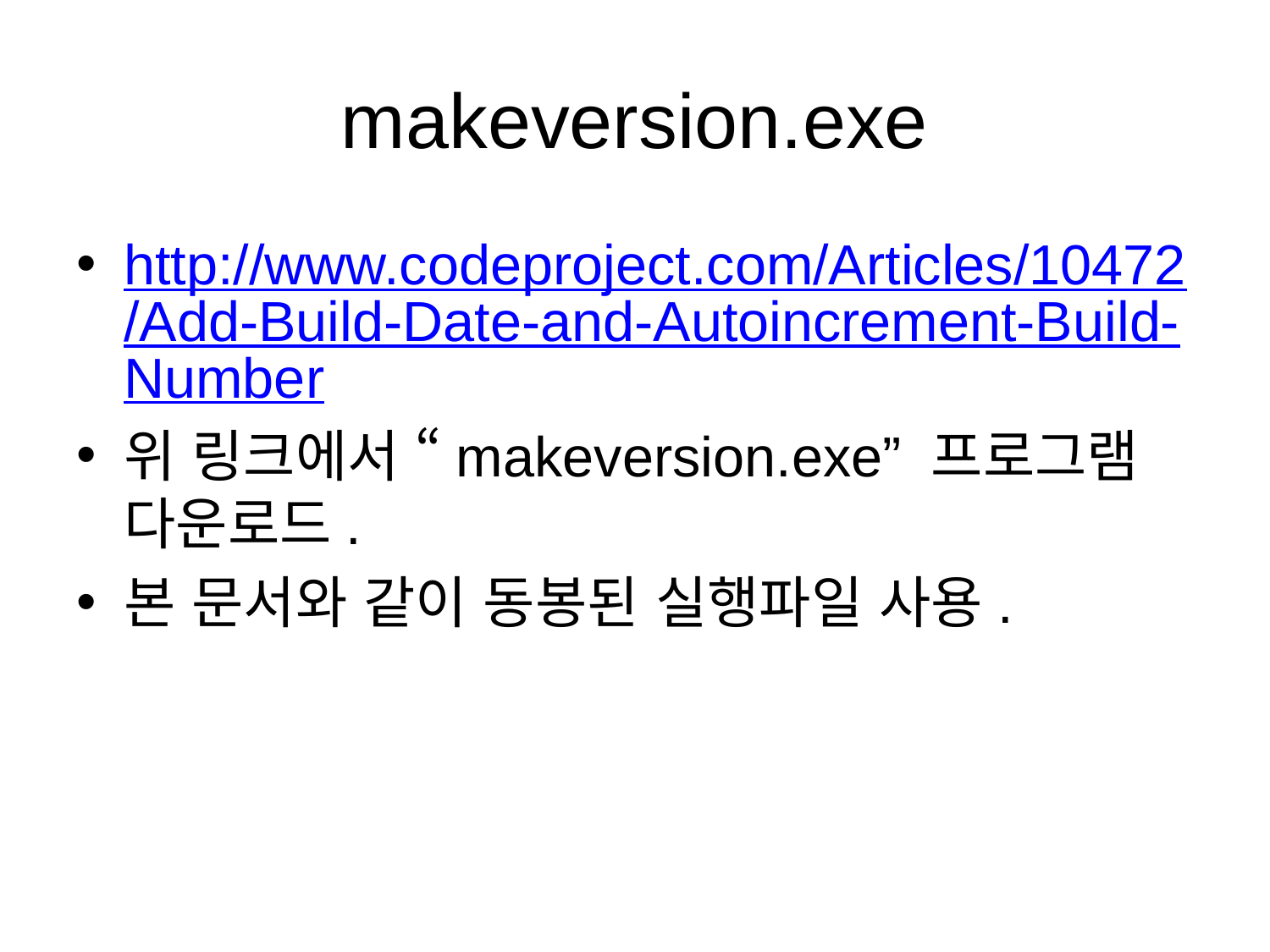

# makeversion.exe
http://www.codeproject.com/Articles/10472/Add-Build-Date-and-Autoincrement-Build-Number
위 링크에서 “makeversion.exe” 프로그램 다운로드.
본 문서와 같이 동봉된 실행파일 사용.